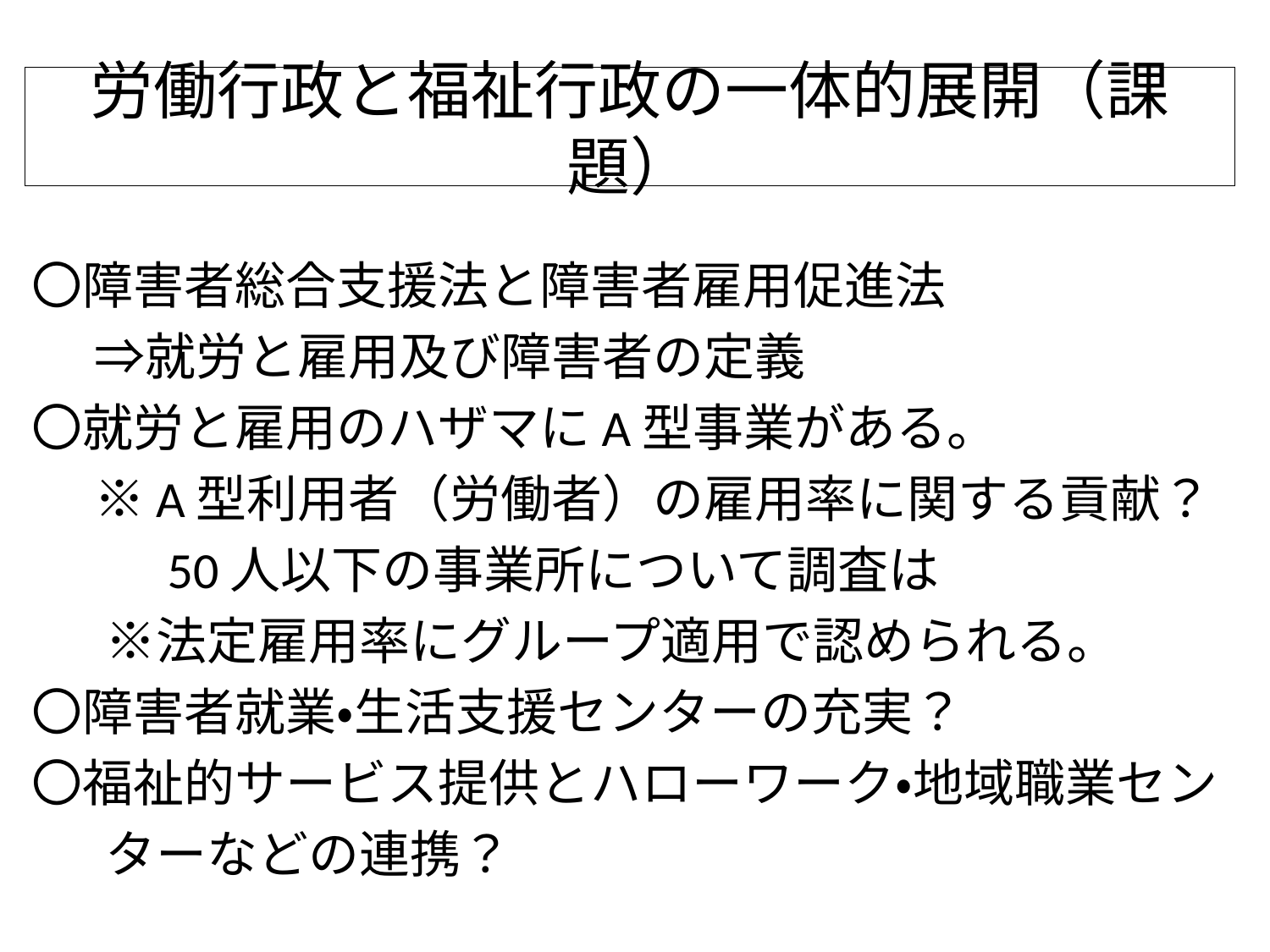

# 労働行政と福祉行政の一体的展開（課題）
〇障害者総合支援法と障害者雇用促進法
　 ⇒就労と雇用及び障害者の定義
〇就労と雇用のハザマにA型事業がある。
　 ※A型利用者（労働者）の雇用率に関する貢献？
　　  50人以下の事業所について調査は
 　※法定雇用率にグループ適用で認められる。
〇障害者就業・生活支援センターの充実？
〇福祉的サービス提供とハローワーク・地域職業セン
　  ターなどの連携？